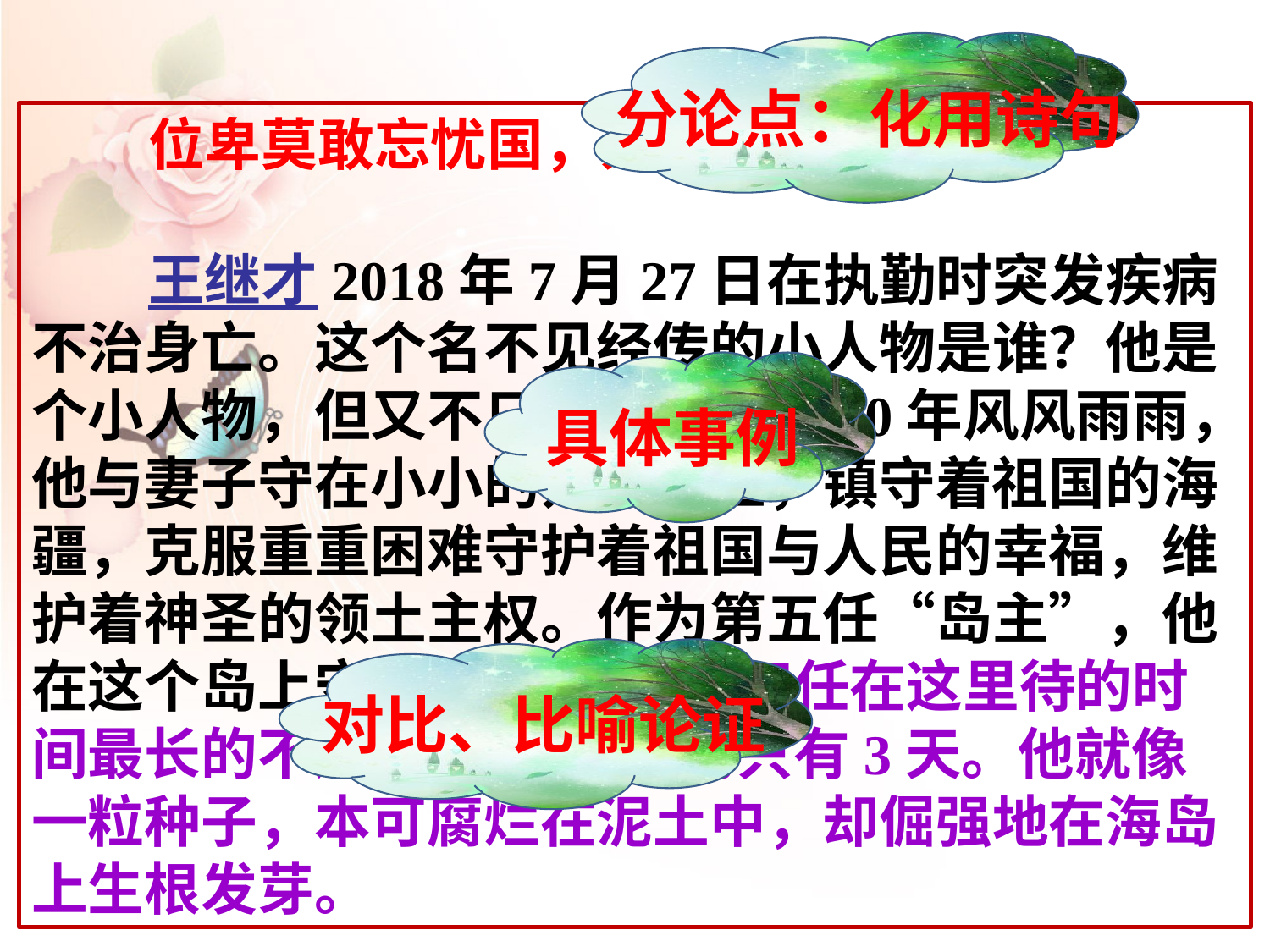

分论点：化用诗句
        位卑莫敢忘忧国，人微犹知守河山。
        王继才2018年7月27日在执勤时突发疾病不治身亡。这个名不见经传的小人物是谁？他是个小人物，但又不只是小人物。30年风风雨雨，他与妻子守在小小的开山岛上，镇守着祖国的海疆，克服重重困难守护着祖国与人民的幸福，维护着神圣的领土主权。作为第五任“岛主”，他在这个岛上守了32年，而前四任在这里待的时间最长的不过13天，最短的只有3天。他就像一粒种子，本可腐烂在泥土中，却倔强地在海岛上生根发芽。

具体事例

对比、比喻论证